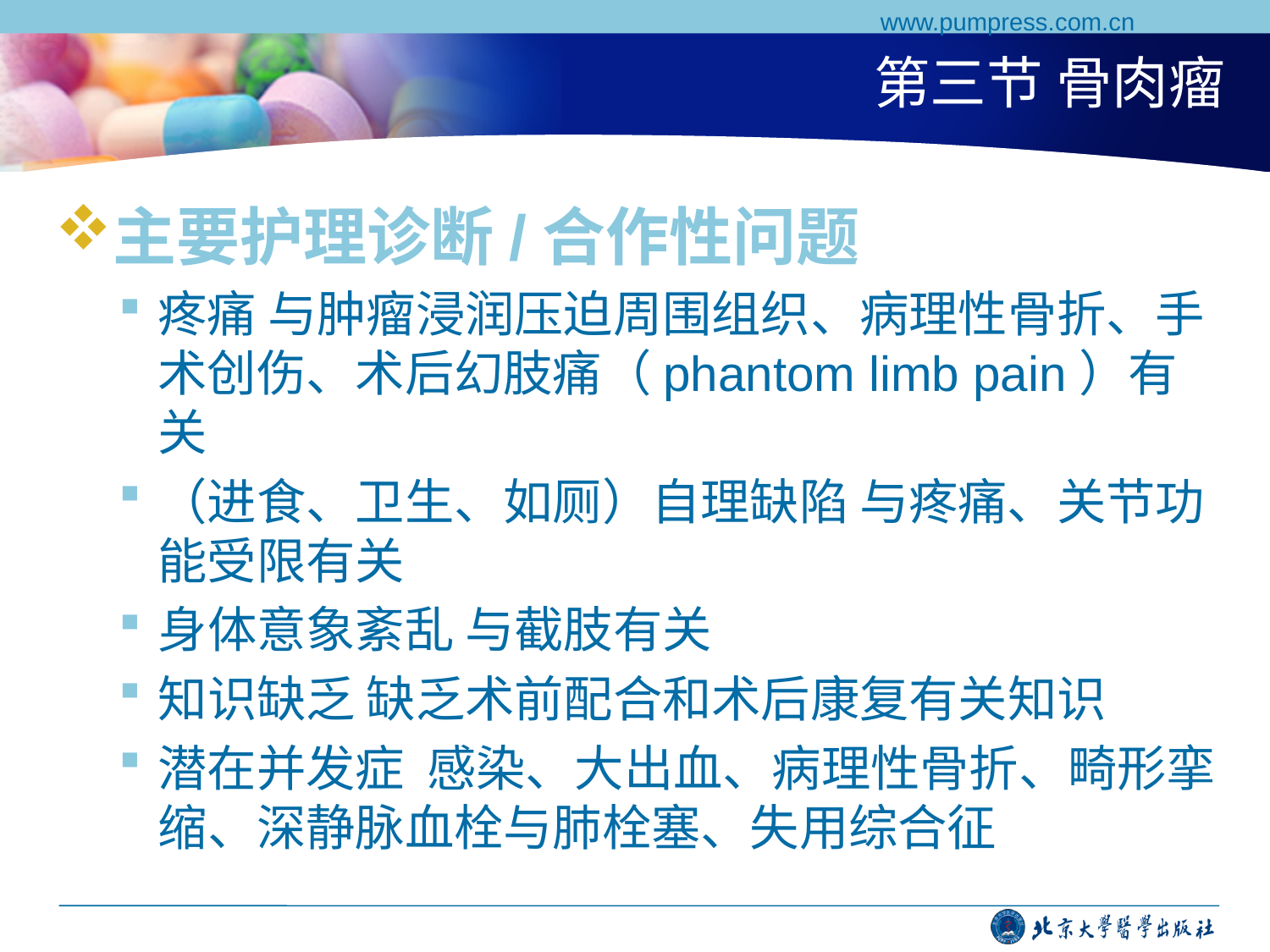

www.pumpress.com.cn
# 第三节 骨肉瘤
主要护理诊断/合作性问题
疼痛 与肿瘤浸润压迫周围组织、病理性骨折、手术创伤、术后幻肢痛（phantom limb pain）有关
（进食、卫生、如厕）自理缺陷 与疼痛、关节功能受限有关
身体意象紊乱 与截肢有关
知识缺乏 缺乏术前配合和术后康复有关知识
潜在并发症  感染、大出血、病理性骨折、畸形挛缩、深静脉血栓与肺栓塞、失用综合征